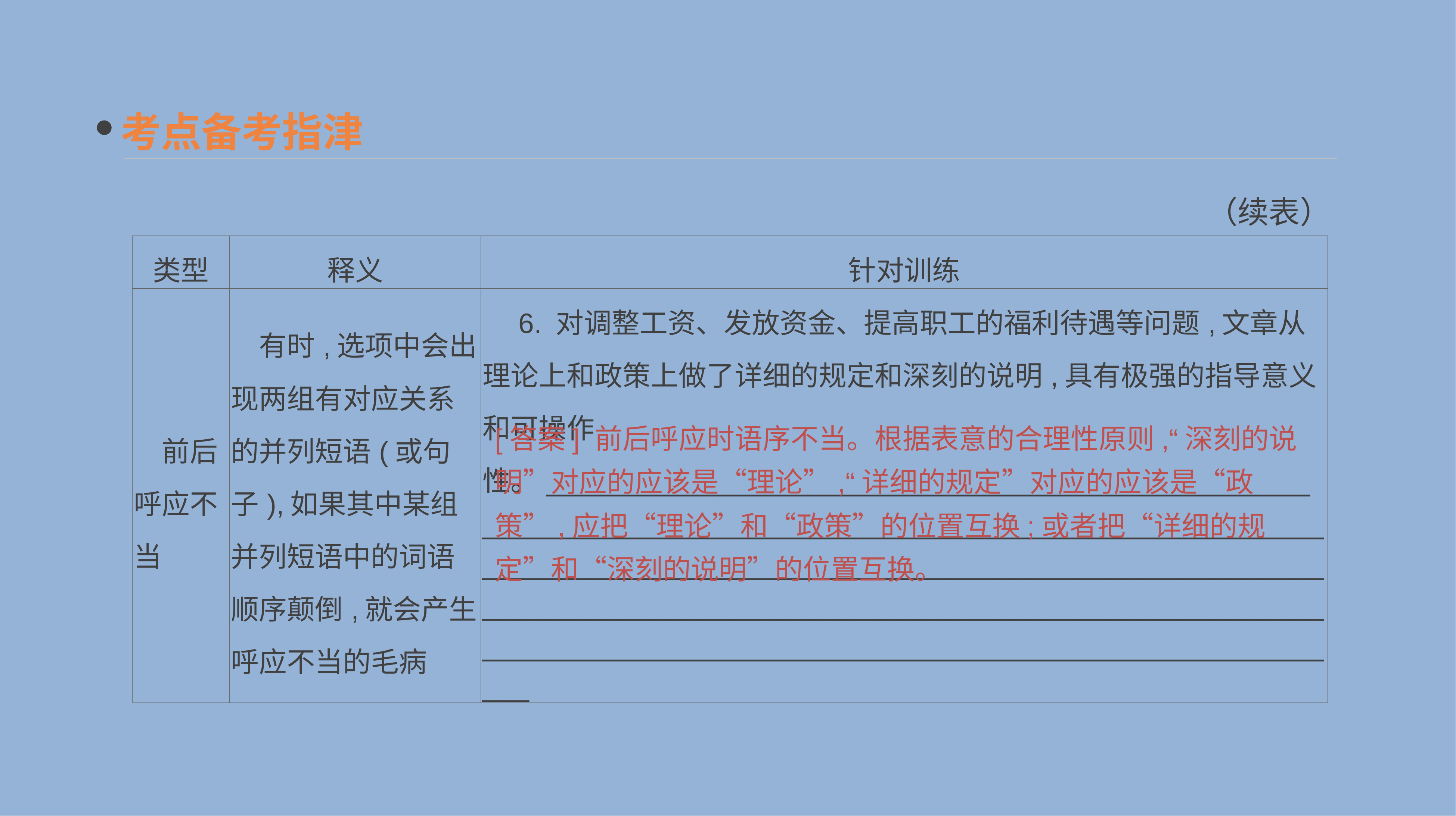

考点备考指津

（续表）
| 类型 | 释义 | 针对训练 |
| --- | --- | --- |
| 前后呼应不当 | 有时,选项中会出现两组有对应关系的并列短语(或句子),如果其中某组并列短语中的词语顺序颠倒,就会产生呼应不当的毛病 | 6. 对调整工资、发放资金、提高职工的福利待遇等问题,文章从理论上和政策上做了详细的规定和深刻的说明,具有极强的指导意义和可操作性。\_\_\_\_\_\_\_\_\_\_\_\_\_\_\_\_\_\_\_\_\_\_\_\_\_\_\_\_\_\_\_\_\_\_\_\_\_\_\_\_\_\_\_\_\_\_\_\_\_\_\_\_\_\_\_\_\_\_\_\_\_\_\_\_\_\_\_\_\_\_\_\_\_\_\_\_\_\_\_\_\_\_\_\_\_\_\_\_\_\_\_\_\_\_\_\_\_\_\_\_\_\_\_\_\_\_\_\_\_\_\_\_\_\_\_\_\_\_\_\_\_\_\_\_\_\_\_\_\_\_\_\_\_\_\_\_\_\_\_\_\_\_\_\_\_\_\_\_\_\_\_\_\_\_\_\_\_\_\_\_\_\_\_\_\_\_\_\_\_\_\_\_\_\_\_\_\_\_\_\_\_\_\_\_\_\_\_\_\_\_\_\_\_\_\_\_\_\_\_\_\_\_\_\_\_\_\_\_\_\_\_\_\_\_\_\_\_\_\_\_\_\_\_\_\_\_\_\_\_\_\_\_\_\_\_\_\_\_\_\_\_\_\_\_\_\_\_\_\_\_\_\_\_\_\_\_\_\_\_\_\_\_\_\_\_\_\_\_ |
[答案] 前后呼应时语序不当。根据表意的合理性原则,“深刻的说明”对应的应该是“理论”,“详细的规定”对应的应该是“政策”,应把“理论”和“政策”的位置互换;或者把“详细的规定”和“深刻的说明”的位置互换。